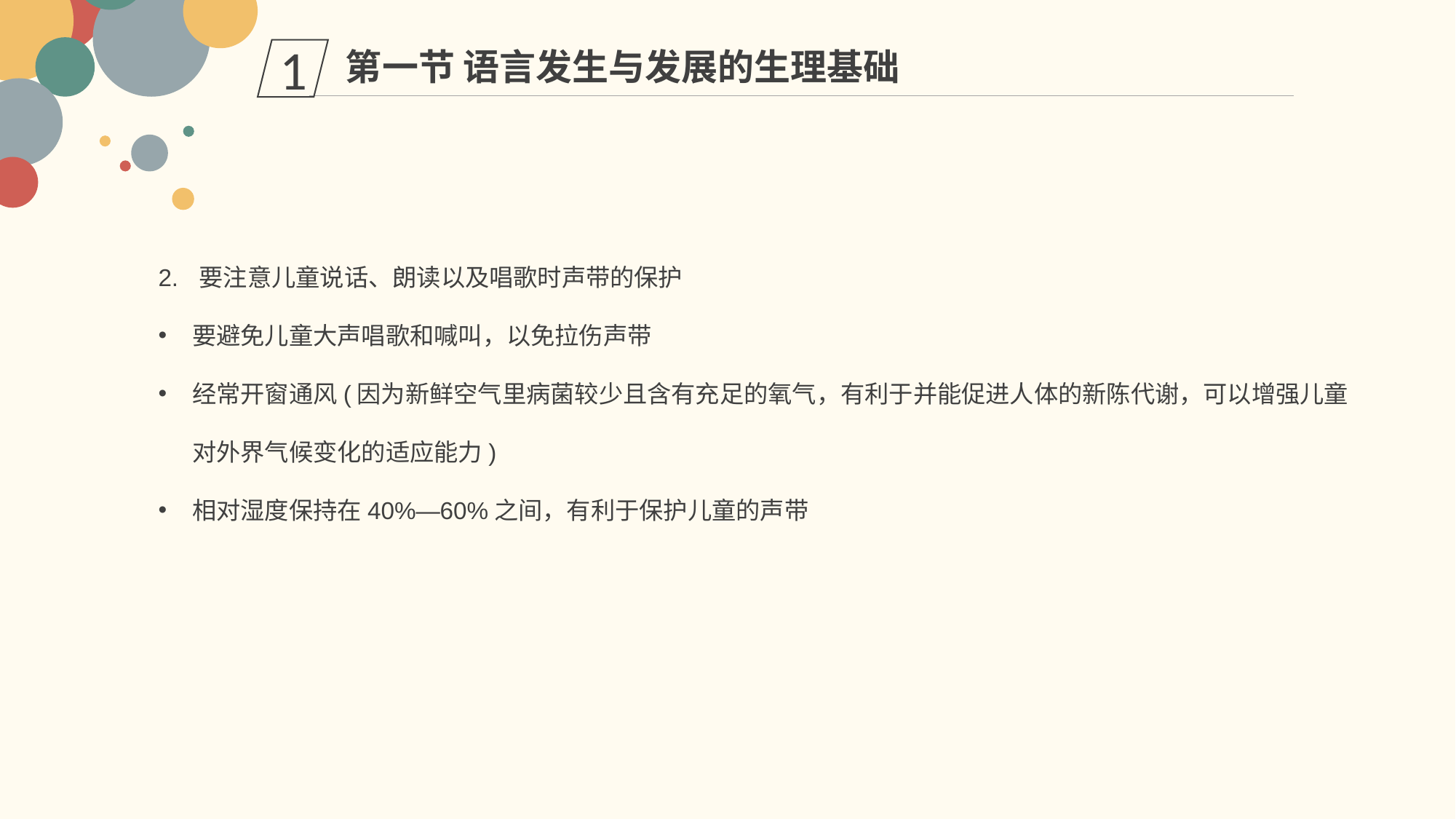

第一节 语言发生与发展的生理基础
1
要注意儿童说话、朗读以及唱歌时声带的保护
要避免儿童大声唱歌和喊叫，以免拉伤声带
经常开窗通风(因为新鲜空气里病菌较少且含有充足的氧气，有利于并能促进人体的新陈代谢，可以增强儿童对外界气候变化的适应能力)
相对湿度保持在40%—60%之间，有利于保护儿童的声带